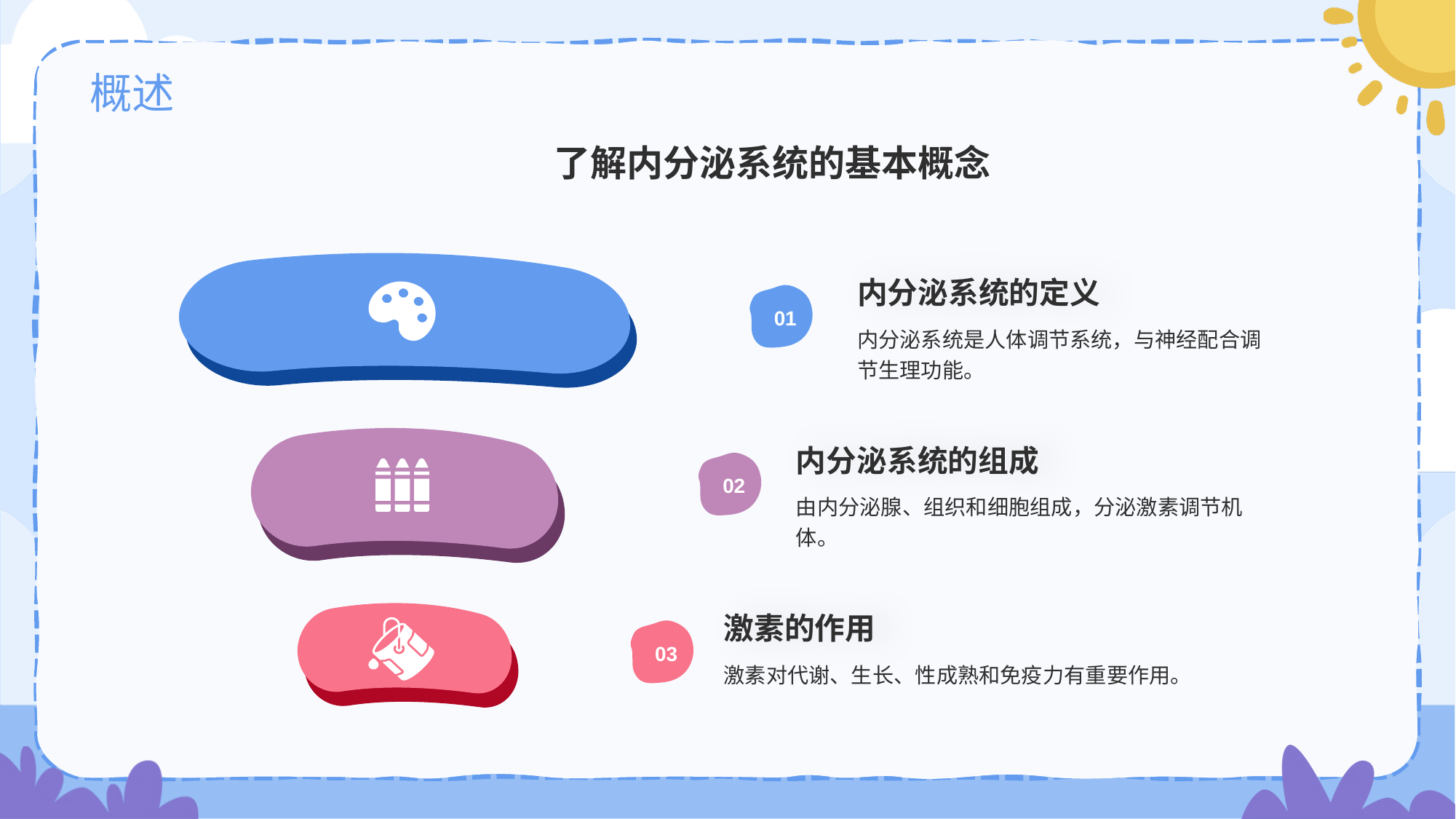

# 概述
了解内分泌系统的基本概念

内分泌系统的定义

01
内分泌系统是人体调节系统，与神经配合调节生理功能。

内分泌系统的组成

02
由内分泌腺、组织和细胞组成，分泌激素调节机体。

激素的作用

03
激素对代谢、生长、性成熟和免疫力有重要作用。